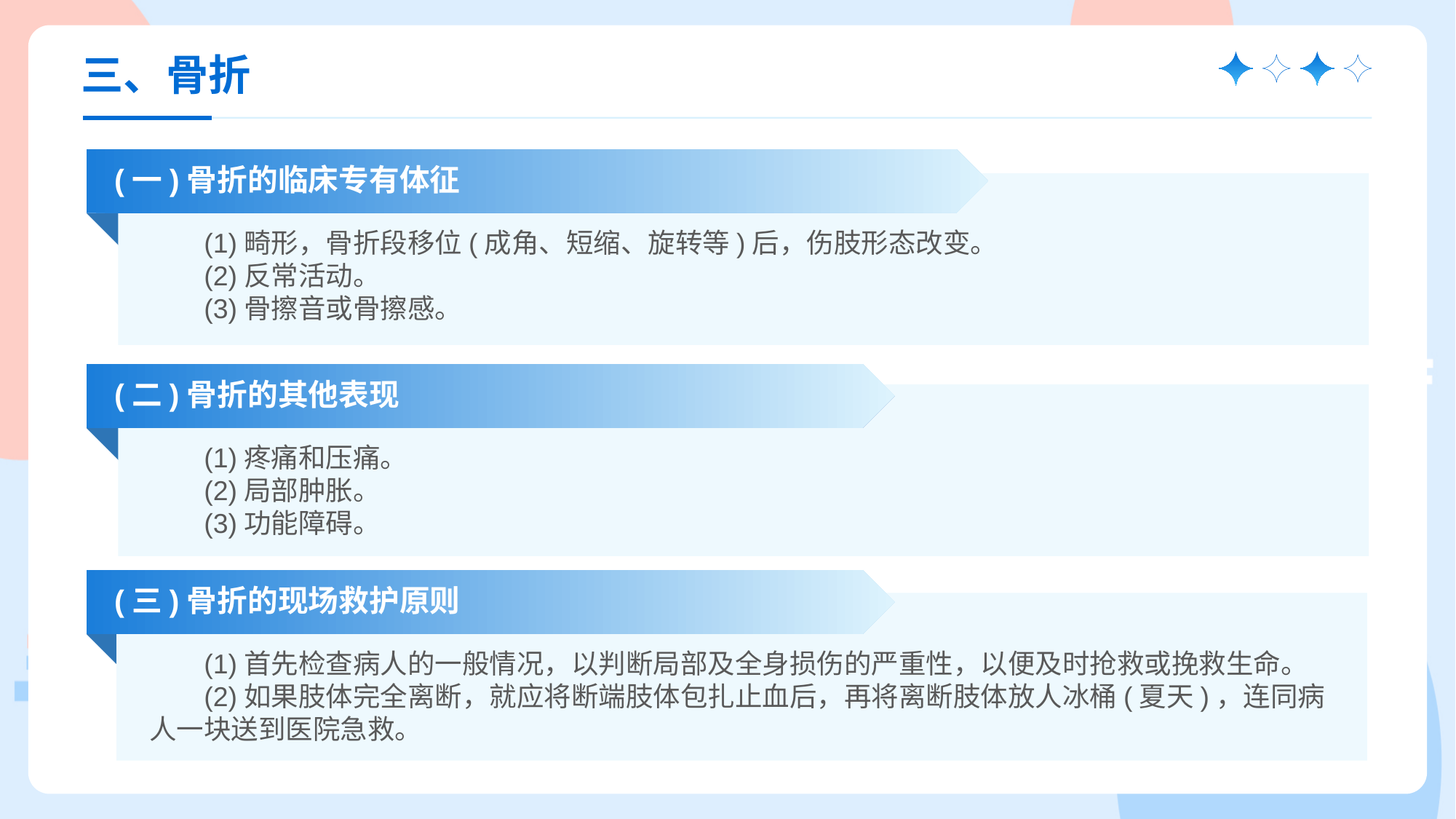

三、骨折
(一)骨折的临床专有体征

(1)畸形，骨折段移位(成角、短缩、旋转等)后，伤肢形态改变。
(2)反常活动。
(3)骨擦音或骨擦感。
(二)骨折的其他表现

(1)疼痛和压痛。
(2)局部肿胀。
(3)功能障碍。
(三)骨折的现场救护原则

(1)首先检查病人的一般情况，以判断局部及全身损伤的严重性，以便及时抢救或挽救生命。
(2)如果肢体完全离断，就应将断端肢体包扎止血后，再将离断肢体放人冰桶(夏天)，连同病人一块送到医院急救。